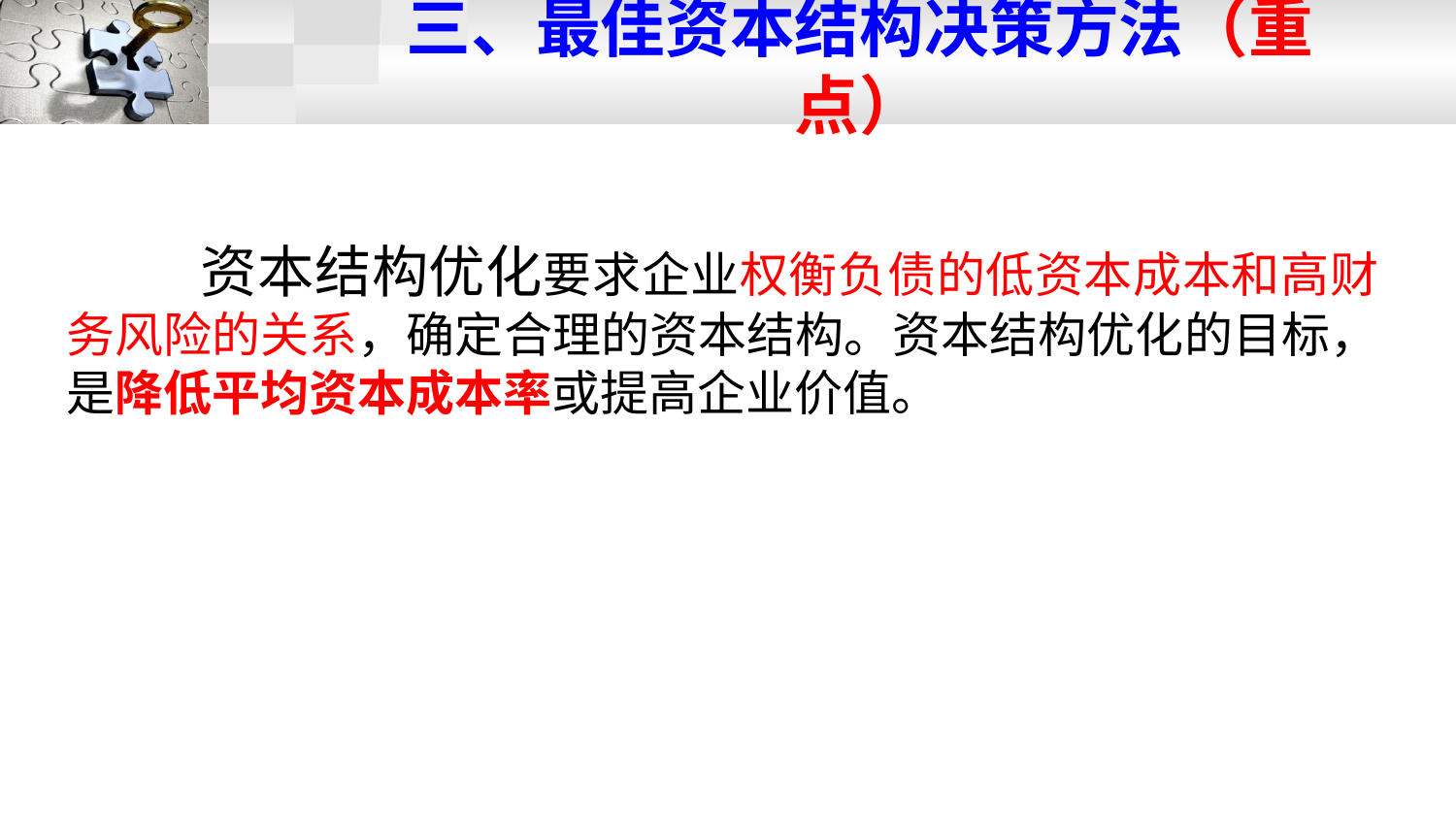

# 三、最佳资本结构决策方法（重点）

         资本结构优化要求企业权衡负债的低资本成本和高财务风险的关系，确定合理的资本结构。资本结构优化的目标，是降低平均资本成本率或提高企业价值。